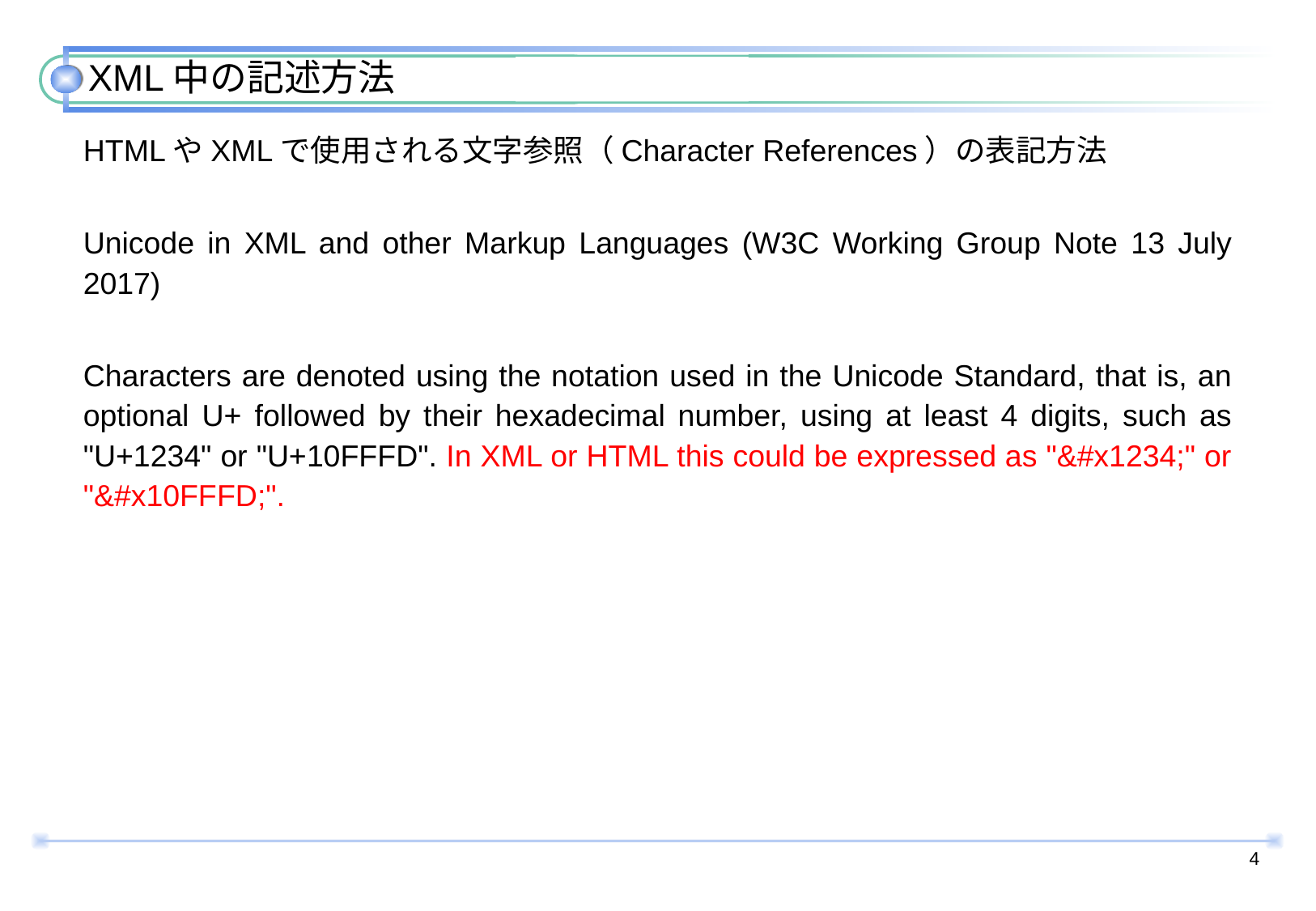

# XML中の記述方法
HTMLやXMLで使用される文字参照（Character References）の表記方法

Unicode in XML and other Markup Languages (W3C Working Group Note 13 July 2017)

Characters are denoted using the notation used in the Unicode Standard, that is, an optional U+ followed by their hexadecimal number, using at least 4 digits, such as "U+1234" or "U+10FFFD". In XML or HTML this could be expressed as "&#x1234;" or "&#x10FFFD;".
4